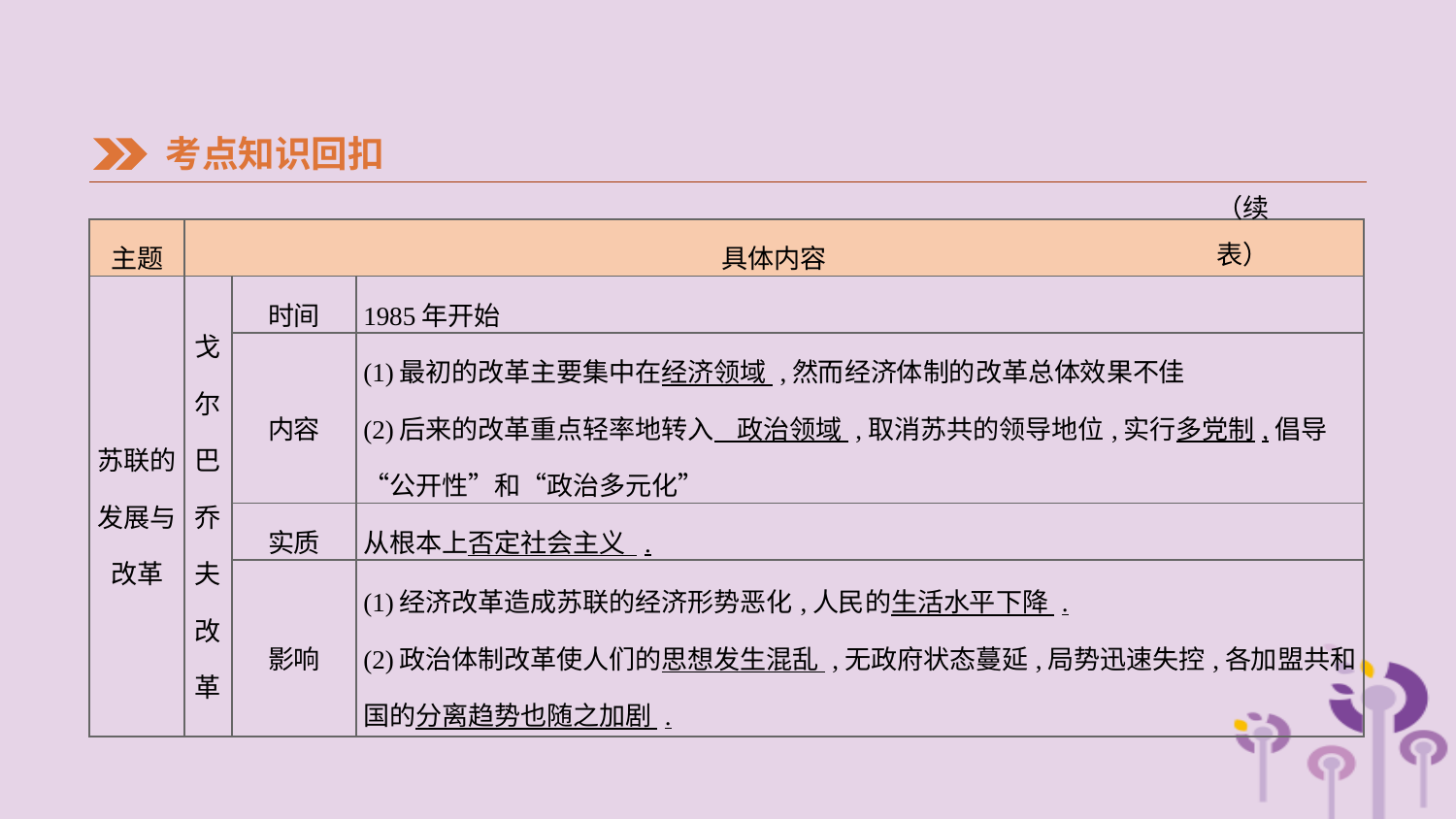

考点知识回扣

（续表）
| 主题 | 具体内容 |  |  |
| --- | --- | --- | --- |
| 苏联的发展与改革 | 戈尔 巴乔 夫改 革 | 时间 | 1985年开始 |
|  |  | 内容 | (1)最初的改革主要集中在经济领域 ,然而经济体制的改革总体效果不佳 (2)后来的改革重点轻率地转入 政治领域 ,取消苏共的领导地位,实行多党制,倡导“公开性”和“政治多元化” |
|  |  | 实质 | 从根本上否定社会主义 . |
|  |  | 影响 | (1)经济改革造成苏联的经济形势恶化,人民的生活水平下降 . (2)政治体制改革使人们的思想发生混乱 ,无政府状态蔓延,局势迅速失控,各加盟共和国的分离趋势也随之加剧 . |